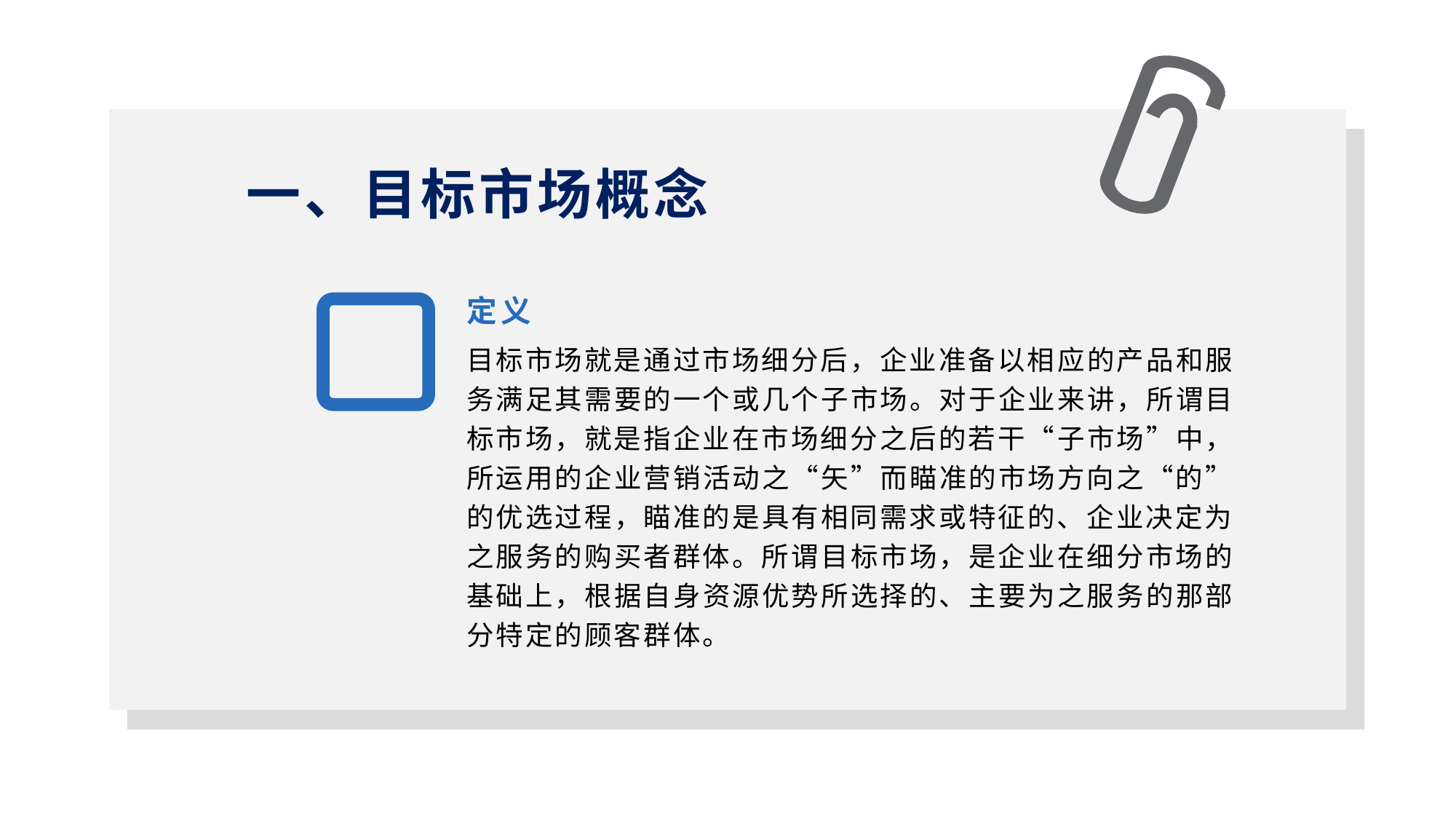

一、目标市场概念

1
定义

目标市场就是通过市场细分后，企业准备以相应的产品和服务满足其需要的一个或几个子市场。对于企业来讲，所谓目标市场，就是指企业在市场细分之后的若干“子市场”中，所运用的企业营销活动之“矢”而瞄准的市场方向之“的”的优选过程，瞄准的是具有相同需求或特征的、企业决定为之服务的购买者群体。所谓目标市场，是企业在细分市场的基础上，根据自身资源优势所选择的、主要为之服务的那部分特定的顾客群体。